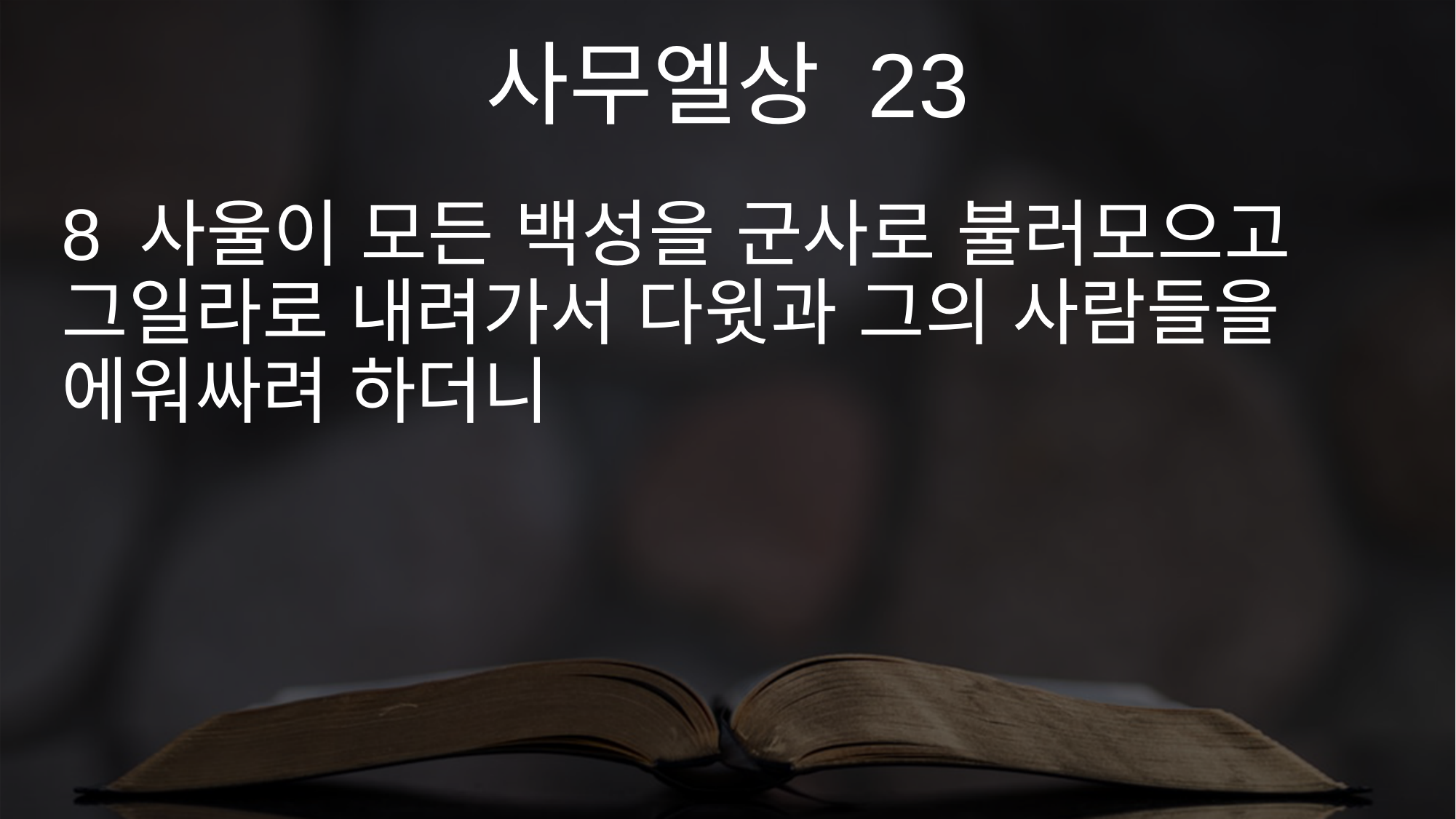

사무엘상 23
8 사울이 모든 백성을 군사로 불러모으고 그일라로 내려가서 다윗과 그의 사람들을 에워싸려 하더니